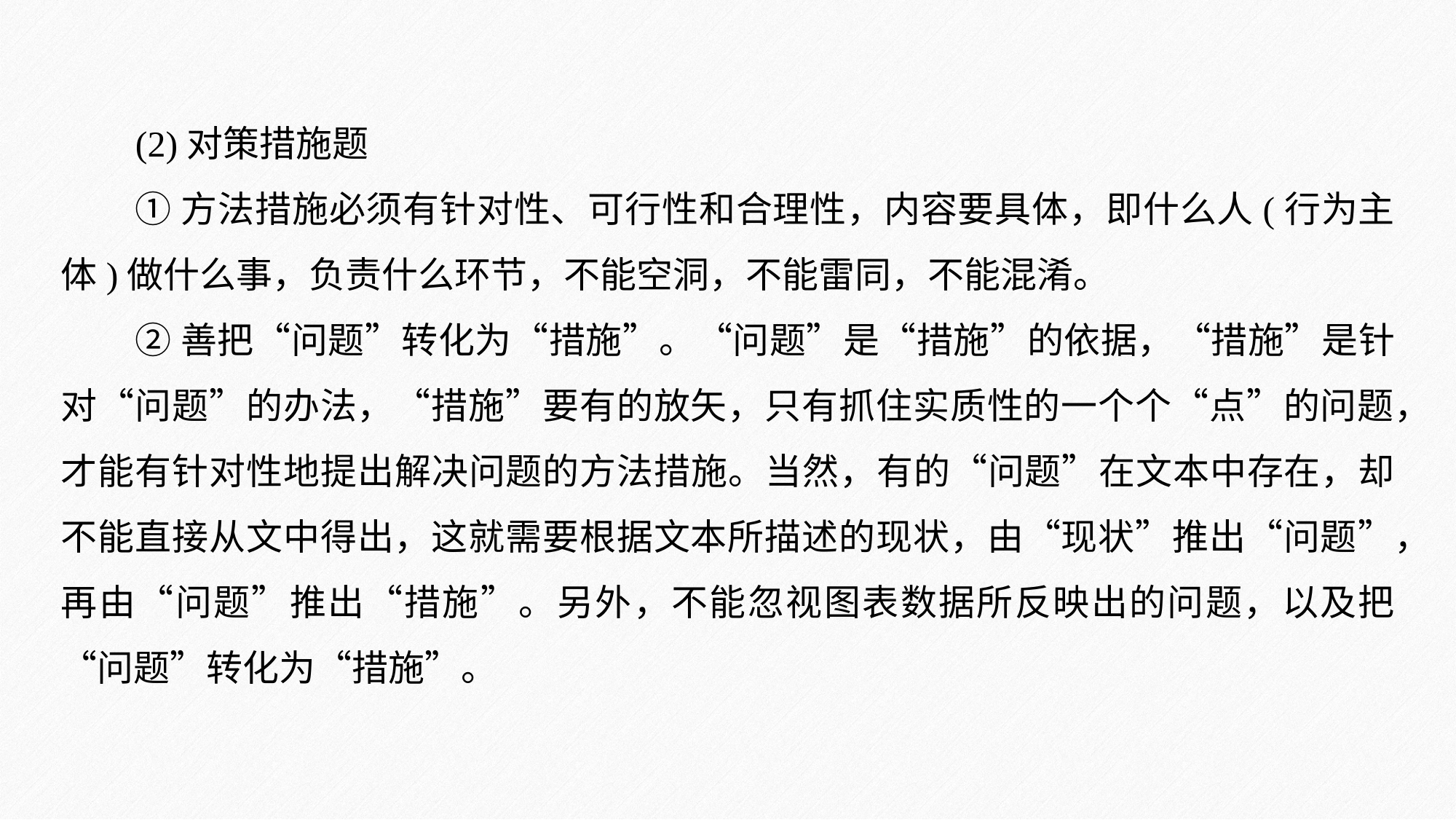

(2)对策措施题
①方法措施必须有针对性、可行性和合理性，内容要具体，即什么人(行为主体)做什么事，负责什么环节，不能空洞，不能雷同，不能混淆。
②善把“问题”转化为“措施”。“问题”是“措施”的依据，“措施”是针对“问题”的办法，“措施”要有的放矢，只有抓住实质性的一个个“点”的问题，才能有针对性地提出解决问题的方法措施。当然，有的“问题”在文本中存在，却不能直接从文中得出，这就需要根据文本所描述的现状，由“现状”推出“问题”，再由“问题”推出“措施”。另外，不能忽视图表数据所反映出的问题，以及把“问题”转化为“措施”。